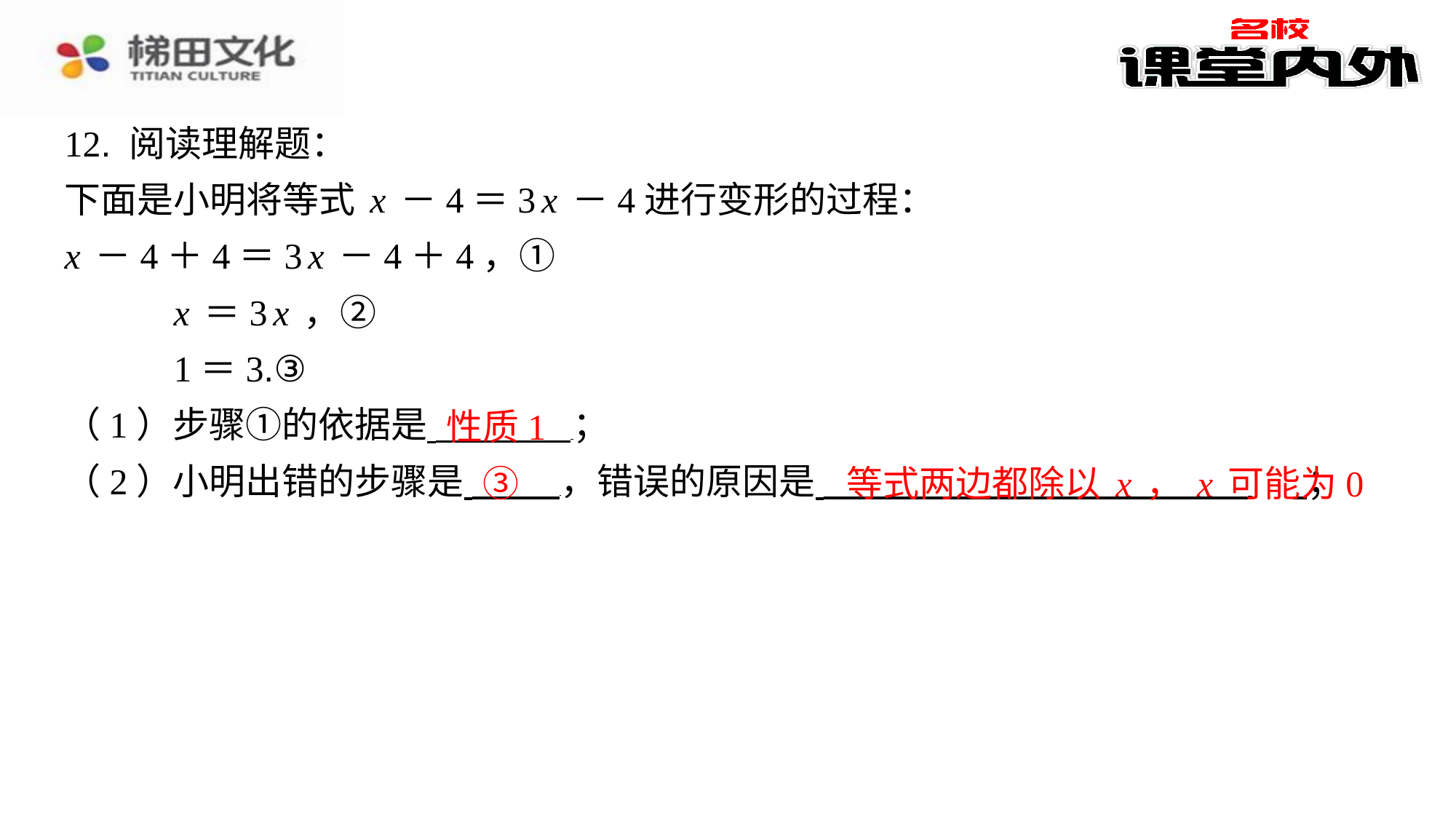

12. 阅读理解题：
下面是小明将等式x－4＝3x－4进行变形的过程：
x－4＋4＝3x－4＋4，①
	x＝3x，②
	1＝3.③
（1）步骤①的依据是                      ⁠；
（2）小明出错的步骤是               ，错误的原因是                                                                 ⁠        ⁠；
性质1
③
等式两边都除以x，x可能为0